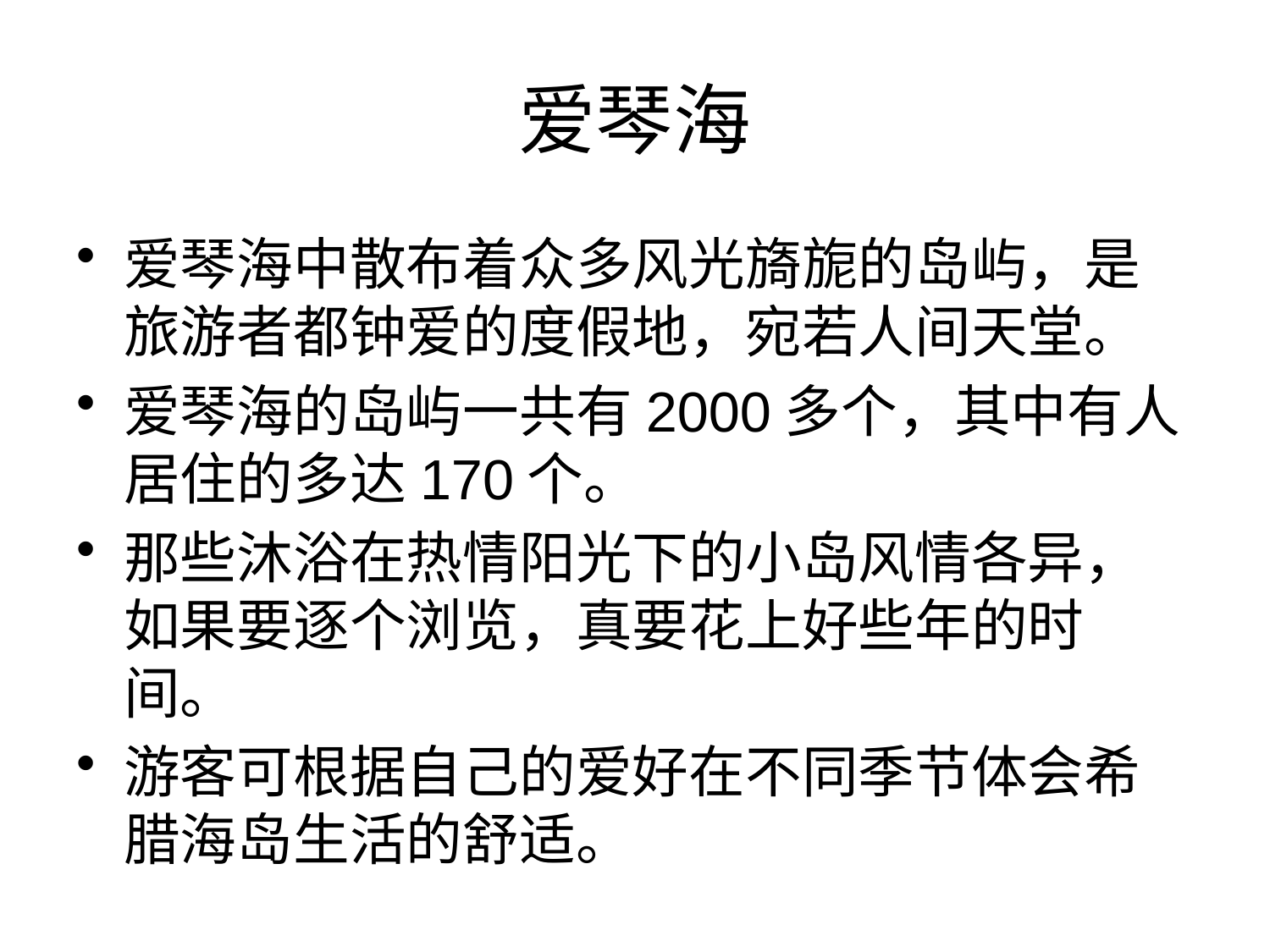

# 爱琴海
爱琴海中散布着众多风光旖旎的岛屿，是旅游者都钟爱的度假地，宛若人间天堂。
爱琴海的岛屿一共有2000多个，其中有人居住的多达170个。
那些沐浴在热情阳光下的小岛风情各异，如果要逐个浏览，真要花上好些年的时间。
游客可根据自己的爱好在不同季节体会希腊海岛生活的舒适。